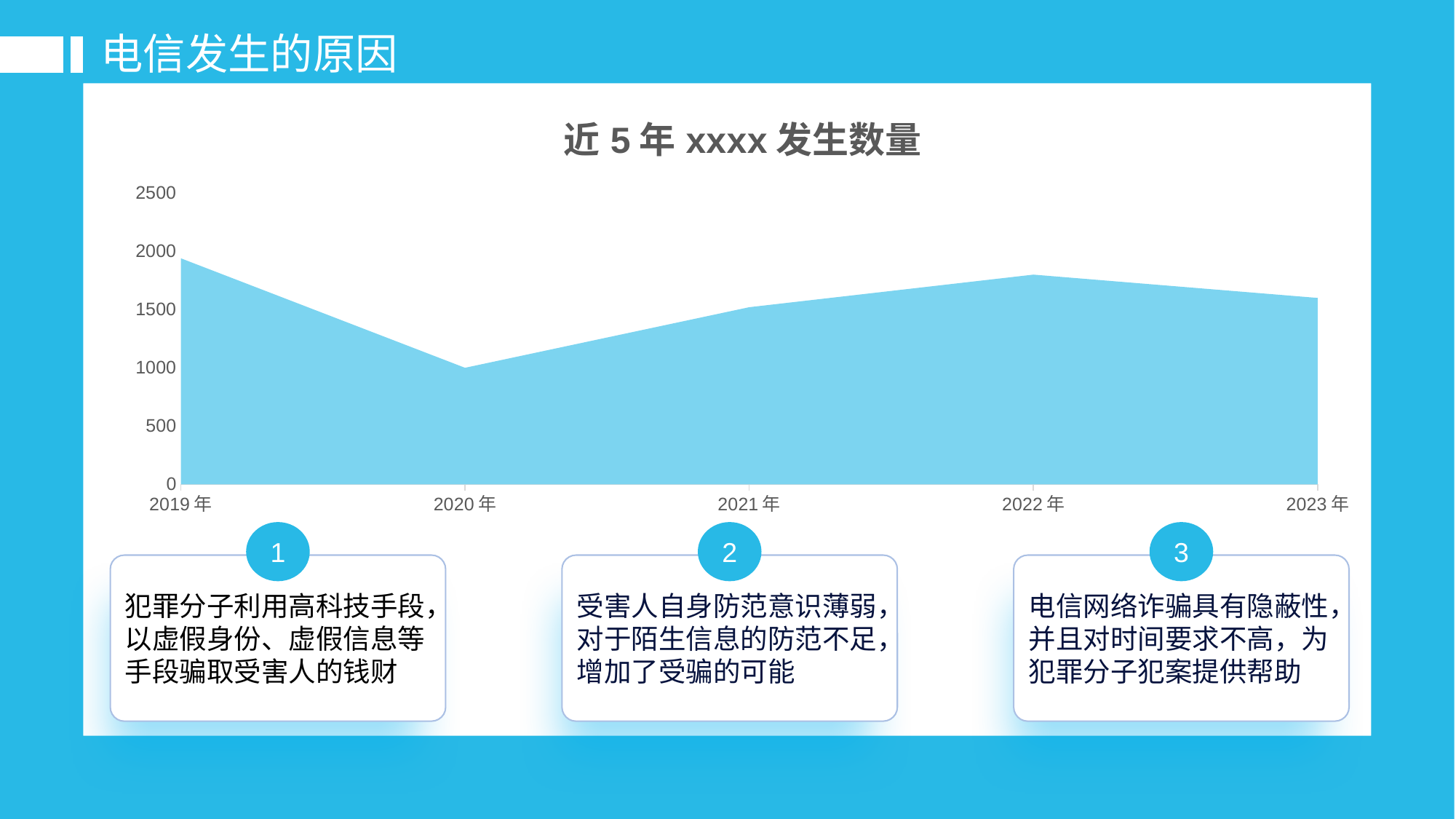

电信发生的原因

[unsupported chart]

1
犯罪分子利用高科技手段，以虚假身份、虚假信息等手段骗取受害人的钱财
3
电信网络诈骗具有隐蔽性，并且对时间要求不高，为犯罪分子犯案提供帮助
2
受害人自身防范意识薄弱，对于陌生信息的防范不足，增加了受骗的可能